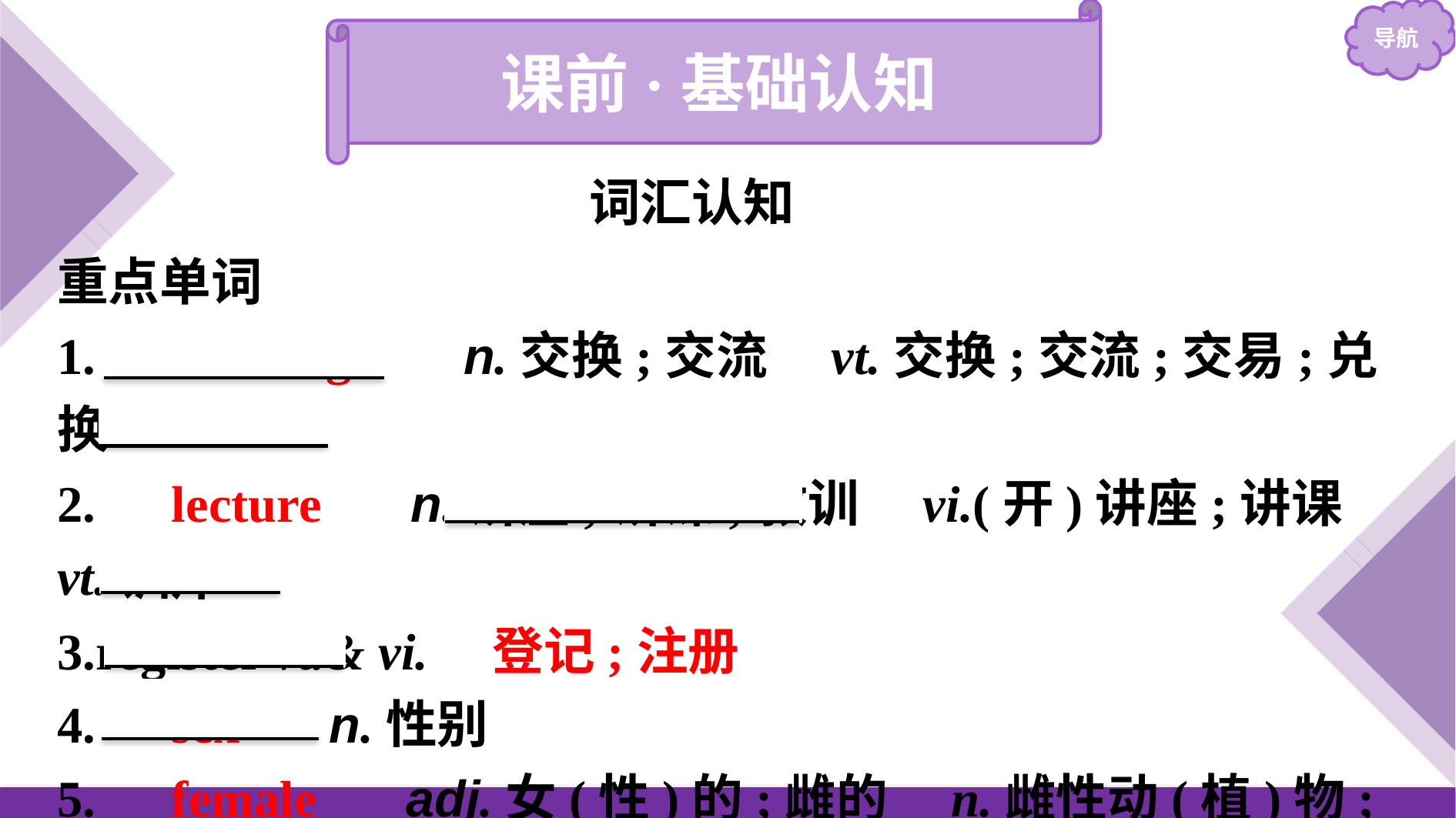

课前·基础认知
词汇认知
重点单词
1.　exchange　 n.交换;交流　vt.交换;交流;交易;兑换
2.　lecture　 n.讲座;讲课;教训　vi.(开)讲座;讲课   vt.训斥
3.register vt.& vi.　登记;注册
4.　sex　 n.性别
5.　female　 adj.女(性)的;雌的　n.雌性动(植)物;女子
6.　male　 adj.男(性)的;雄的　n.雄性动(植)物;男子